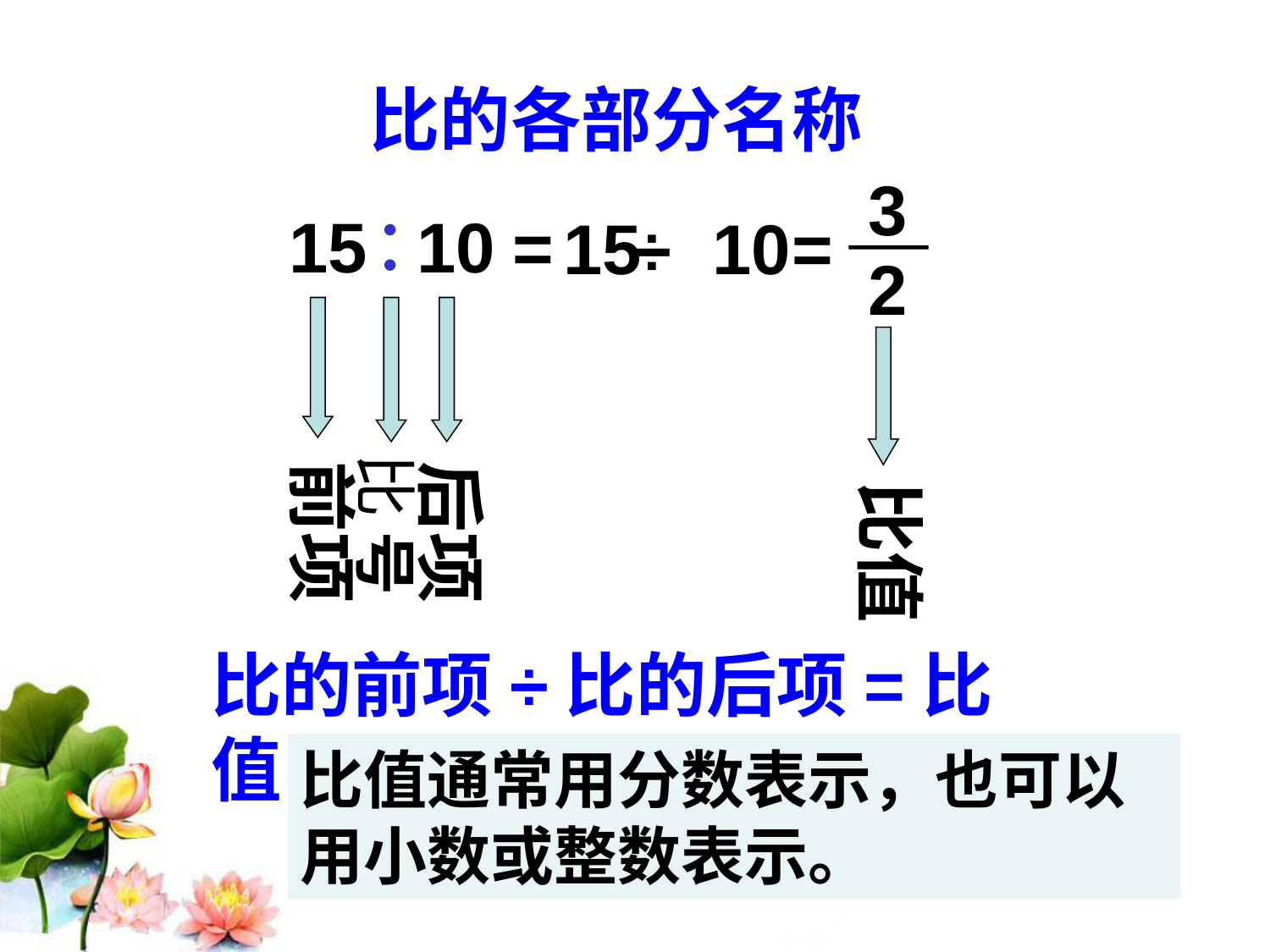

比的各部分名称
3
2

15
10
 =
︰
15
10
=
÷

 前项
 后项
 比值
比 号
比的前项÷比的后项=比值
比值通常用分数表示，也可以用小数或整数表示。